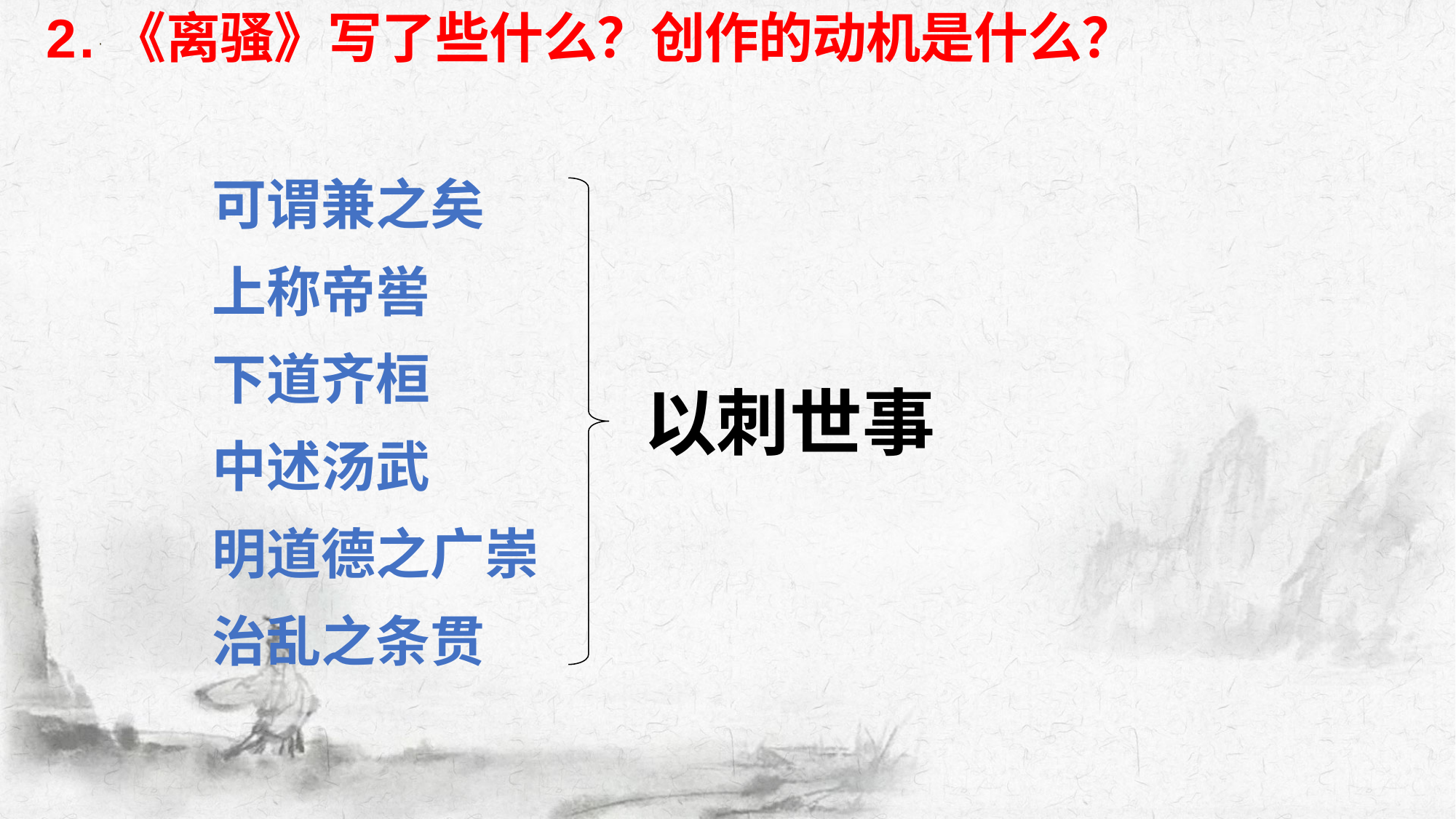

2.《离骚》写了些什么？创作的动机是什么？
可谓兼之矣
上称帝喾
下道齐桓
中述汤武
明道德之广崇
治乱之条贯

以刺世事